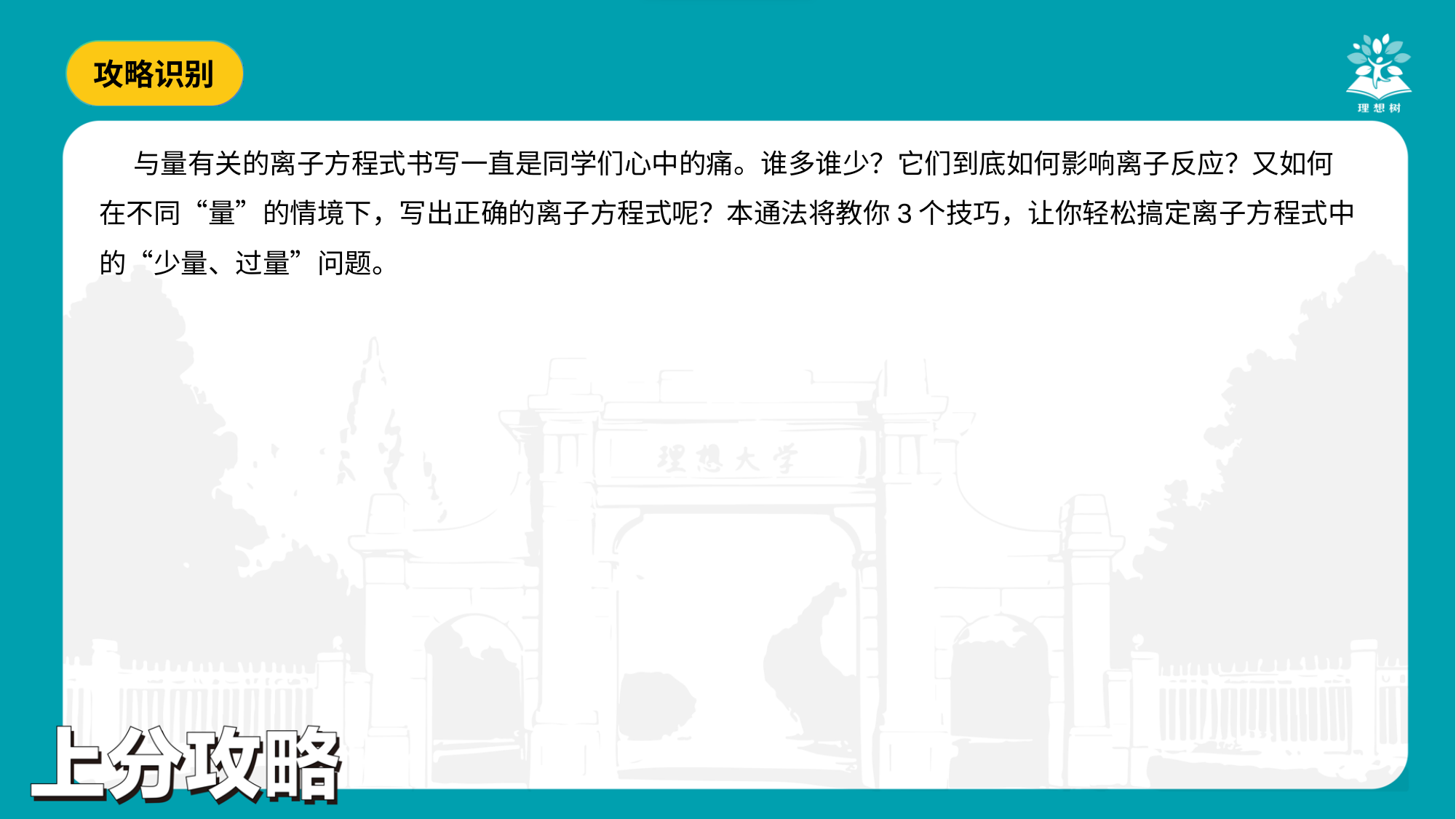

与量有关的离子方程式书写一直是同学们心中的痛。谁多谁少？它们到底如何影响离子反应？又如何
在不同“量”的情境下，写出正确的离子方程式呢？本通法将教你3个技巧，让你轻松搞定离子方程式中
的“少量、过量”问题。